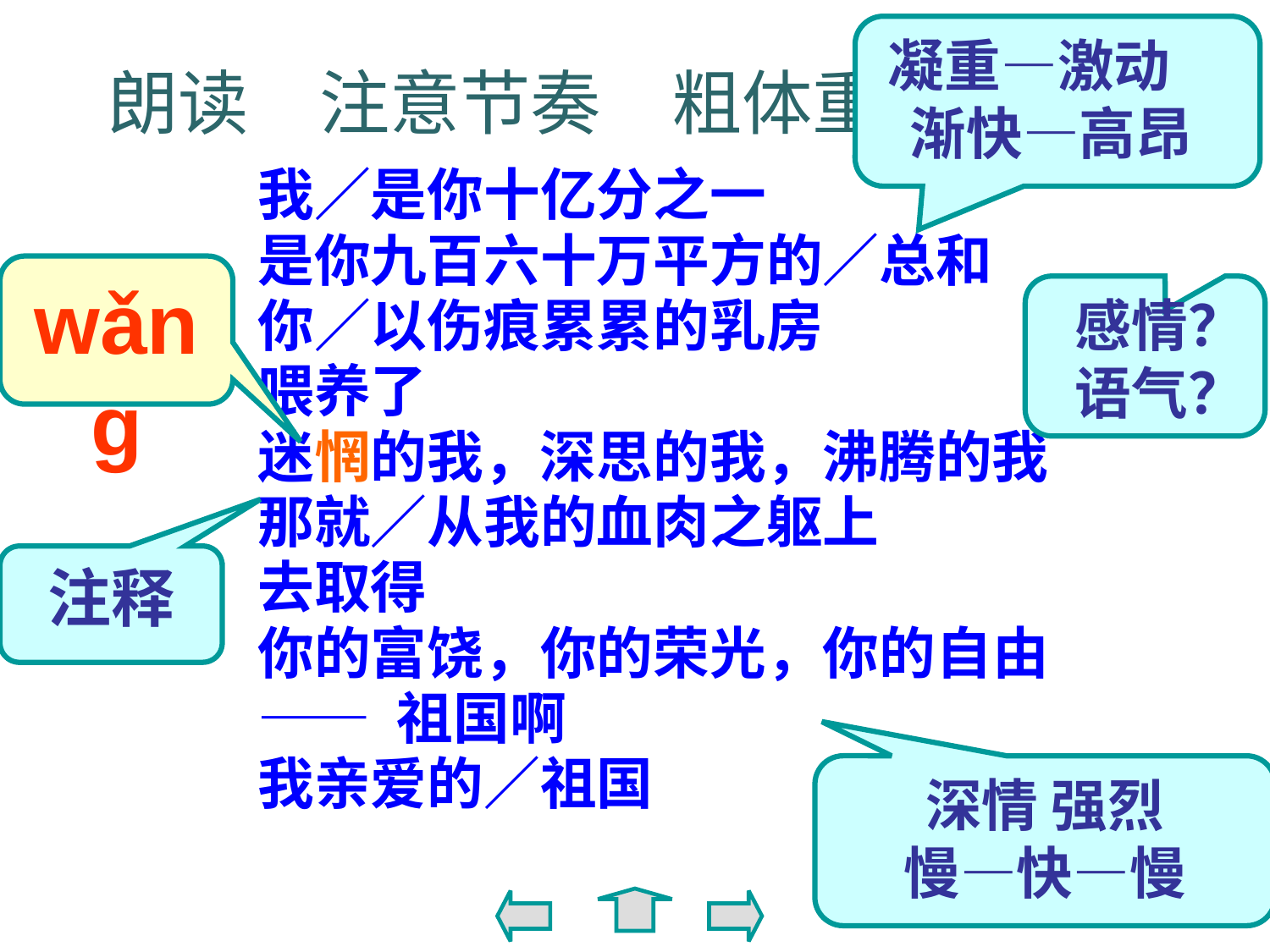

凝重—激动　渐快—高昂
朗读　注意节奏　粗体重读
我／是你十亿分之一
是你九百六十万平方的／总和
你／以伤痕累累的乳房
喂养了
迷惘的我，深思的我，沸腾的我
那就／从我的血肉之躯上
去取得
你的富饶，你的荣光，你的自由
—— 祖国啊
我亲爱的／祖国
wǎng
感情？
语气？
注释
深情 强烈
慢—快—慢